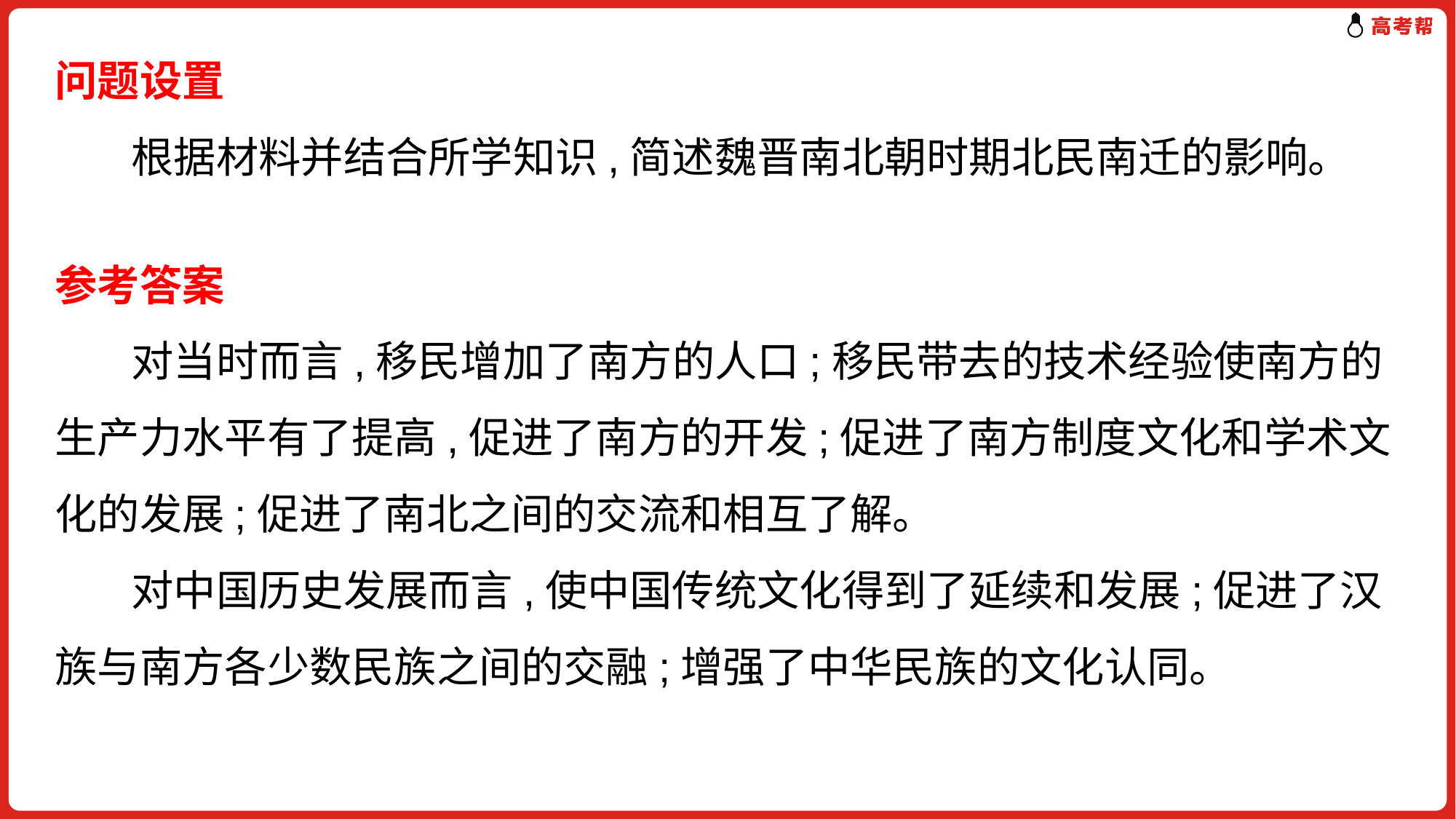

问题设置
       根据材料并结合所学知识,简述魏晋南北朝时期北民南迁的影响。
参考答案
       对当时而言,移民增加了南方的人口;移民带去的技术经验使南方的生产力水平有了提高,促进了南方的开发;促进了南方制度文化和学术文化的发展;促进了南北之间的交流和相互了解。
       对中国历史发展而言,使中国传统文化得到了延续和发展;促进了汉族与南方各少数民族之间的交融;增强了中华民族的文化认同。